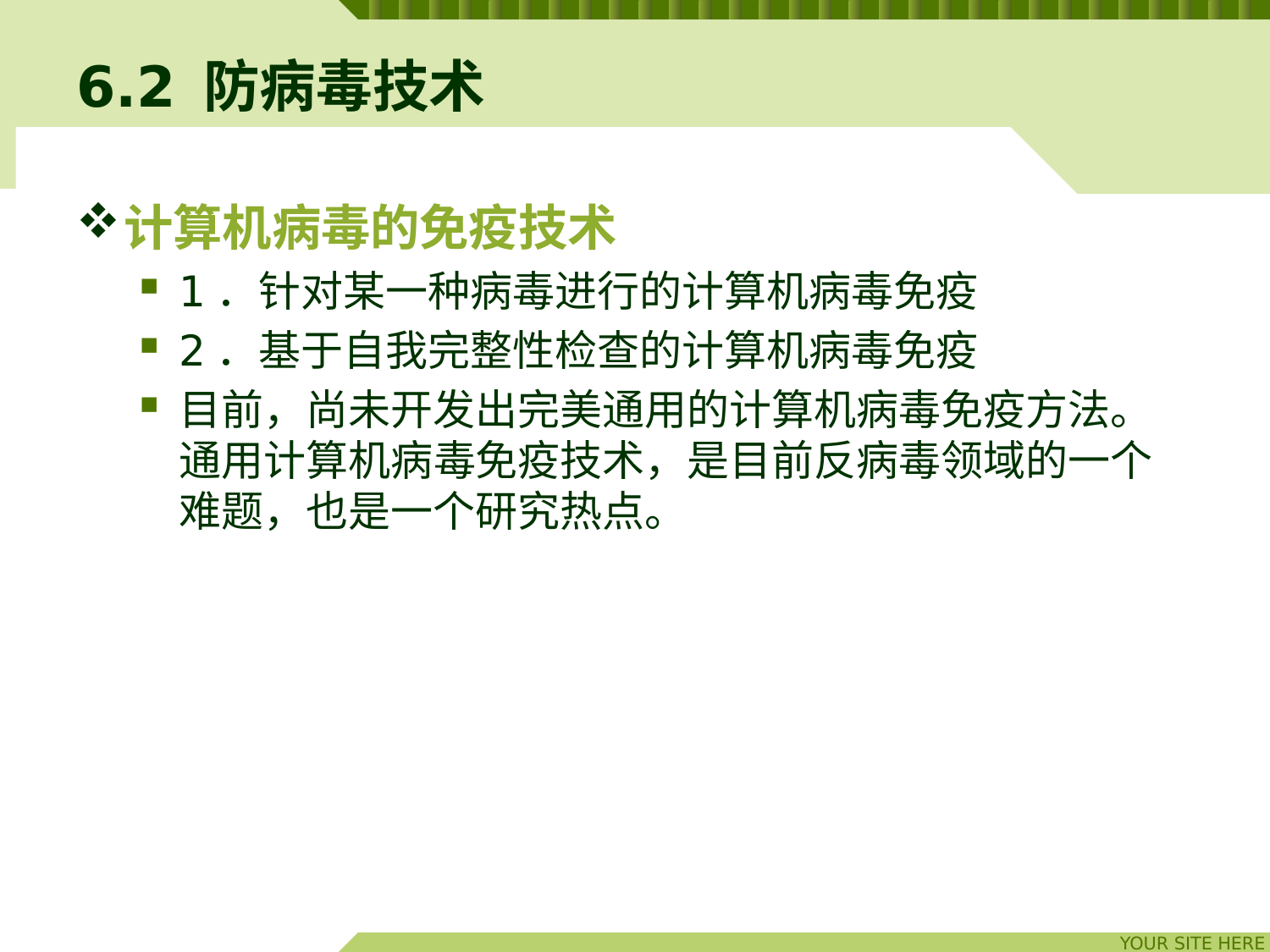

# 6.2	防病毒技术
计算机病毒的免疫技术
1．针对某一种病毒进行的计算机病毒免疫
2．基于自我完整性检查的计算机病毒免疫
目前，尚未开发出完美通用的计算机病毒免疫方法。通用计算机病毒免疫技术，是目前反病毒领域的一个难题，也是一个研究热点。